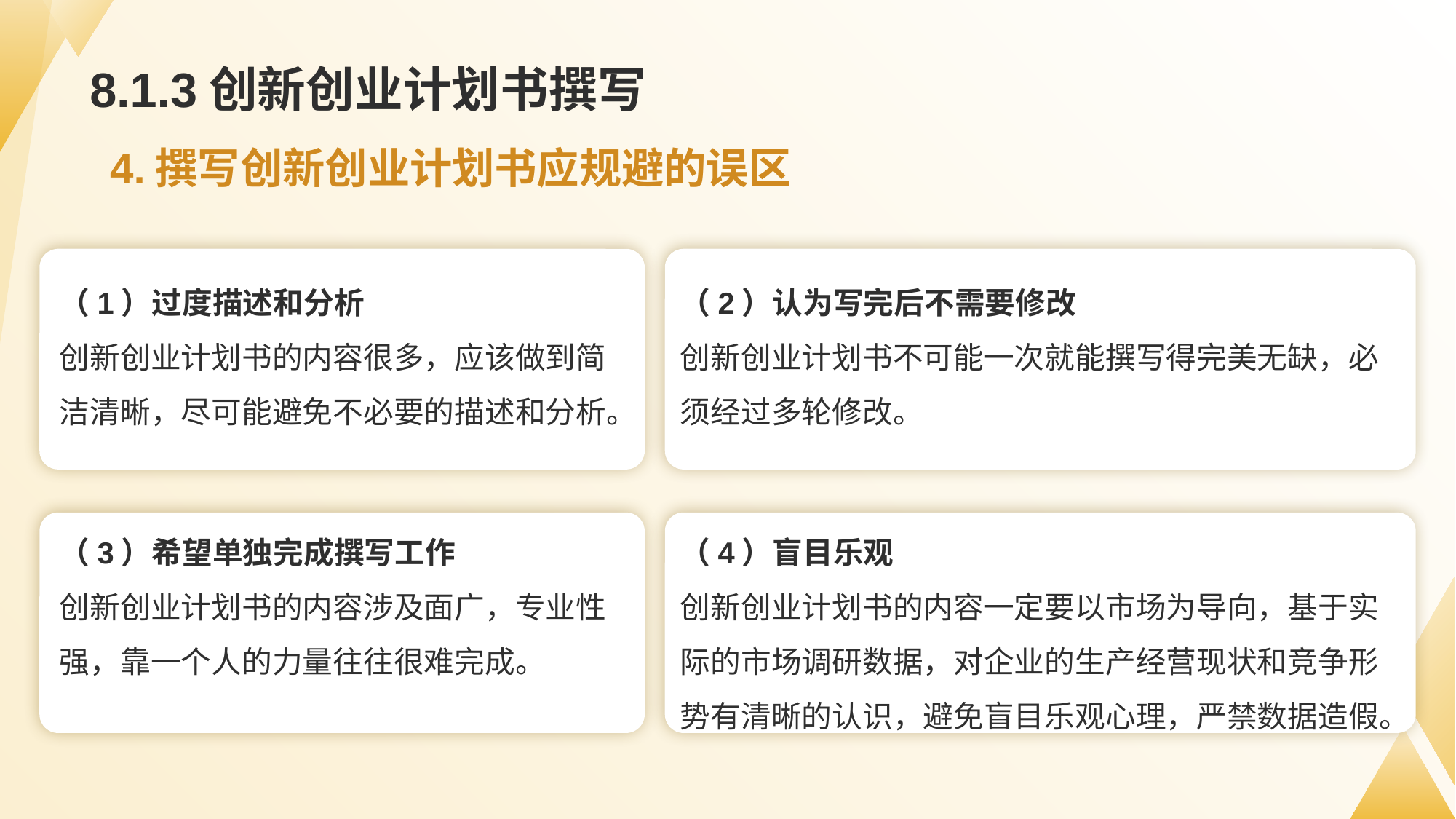

# 8.1.3创新创业计划书撰写
4.撰写创新创业计划书应规避的误区

（1）过度描述和分析
创新创业计划书的内容很多，应该做到简洁清晰，尽可能避免不必要的描述和分析。
（2）认为写完后不需要修改
创新创业计划书不可能一次就能撰写得完美无缺，必须经过多轮修改。

（3）希望单独完成撰写工作
创新创业计划书的内容涉及面广，专业性强，靠一个人的力量往往很难完成。
（4）盲目乐观
创新创业计划书的内容一定要以市场为导向，基于实际的市场调研数据，对企业的生产经营现状和竞争形势有清晰的认识，避免盲目乐观心理，严禁数据造假。